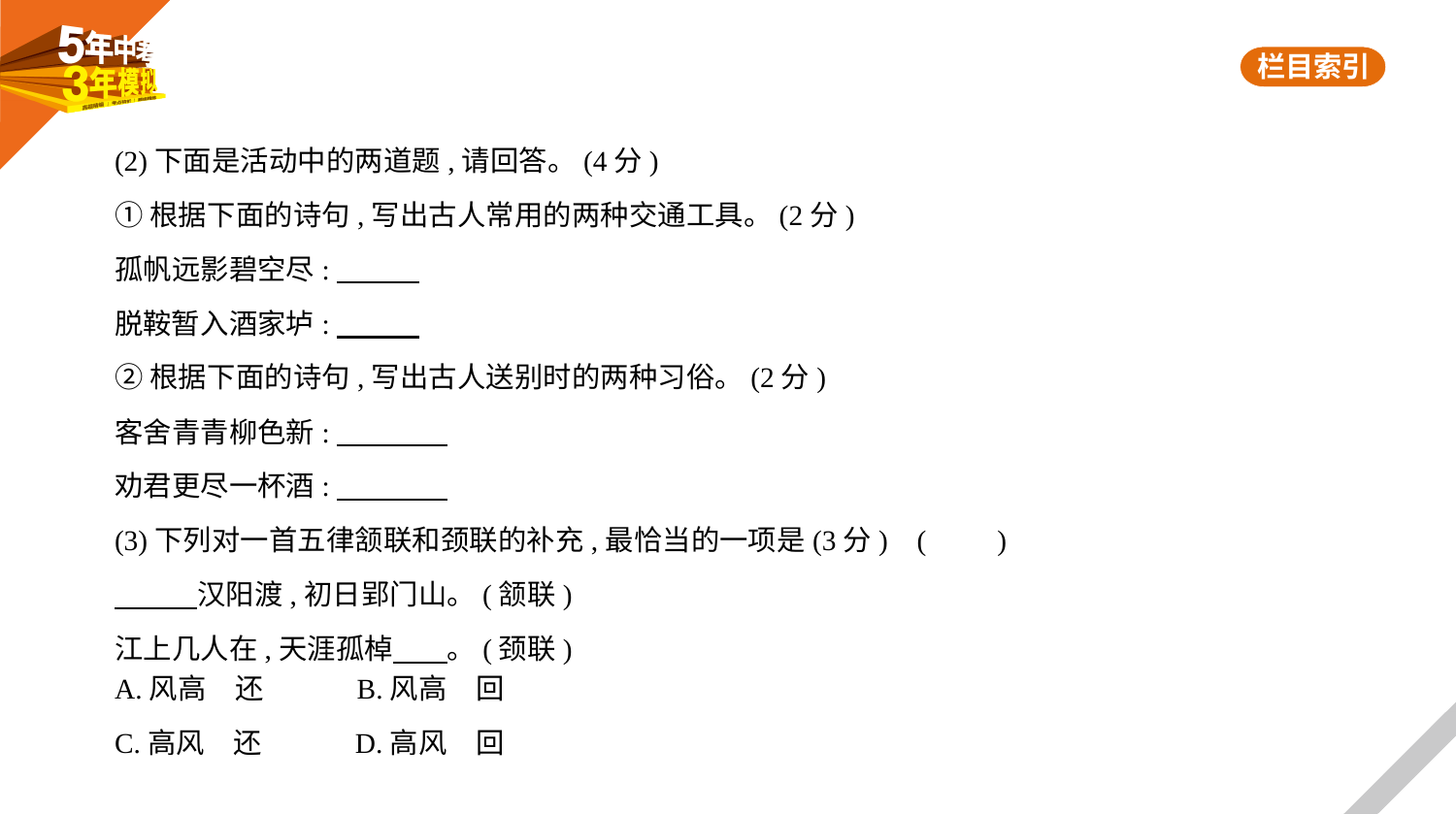

(2)下面是活动中的两道题,请回答。(4分)
①根据下面的诗句,写出古人常用的两种交通工具。(2分)
孤帆远影碧空尽:
脱鞍暂入酒家垆:
②根据下面的诗句,写出古人送别时的两种习俗。(2分)
客舍青青柳色新:
劝君更尽一杯酒:
(3)下列对一首五律颔联和颈联的补充,最恰当的一项是(3分) (　　)
　　    汉阳渡,初日郢门山。(颔联)
江上几人在,天涯孤棹　    。(颈联)
A.风高　还　　　B.风高　回
C.高风　还　　　D.高风　回